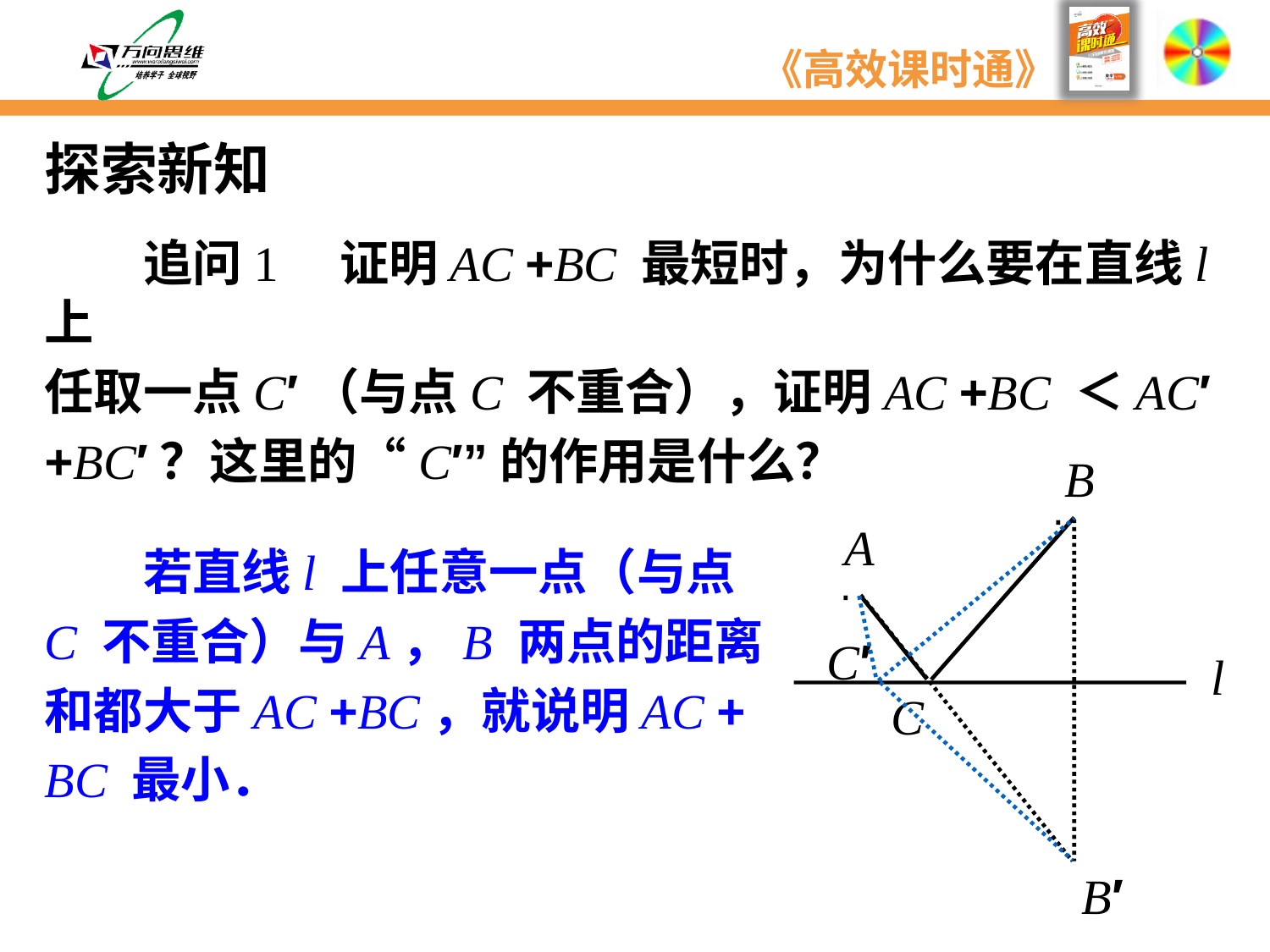

探索新知
　　追问1　证明AC +BC 最短时，为什么要在直线l 上
任取一点C′（与点C 不重合），证明AC +BC ＜AC′
+BC′？这里的“C′”的作用是什么？
B
·
A
·
l

C
B′

C′

　　若直线l 上任意一点（与点
C 不重合）与A，B 两点的距离
和都大于AC +BC，就说明AC +
BC 最小．